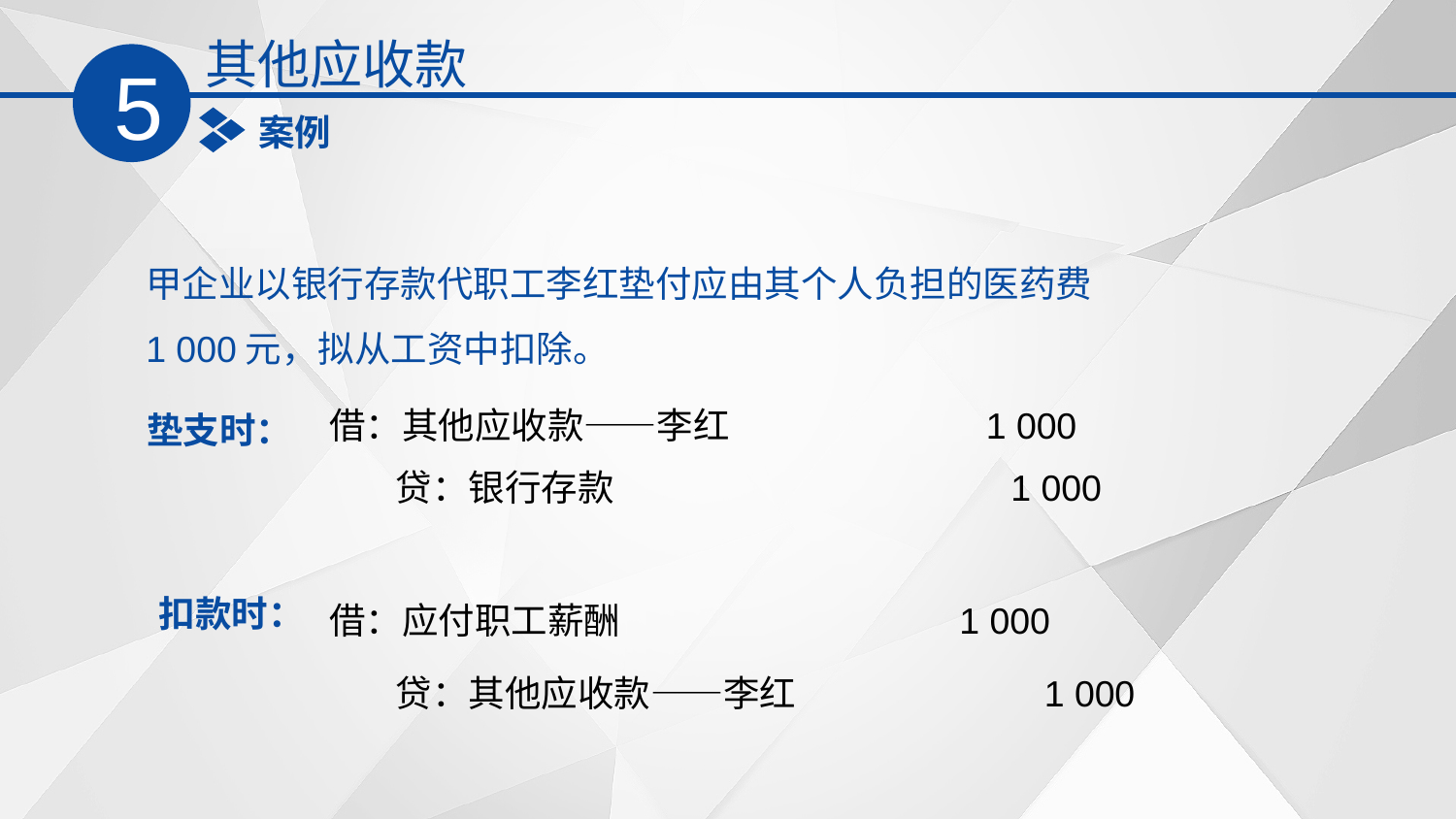

其他应收款
5

案例

甲企业以银行存款代职工李红垫付应由其个人负担的医药费1 000元，拟从工资中扣除。
垫支时：
借：其他应收款——李红                              1 000
       贷：银行存款                                               1 000
扣款时：
借：应付职工薪酬                                        1 000
       贷：其他应收款——李红                             1 000